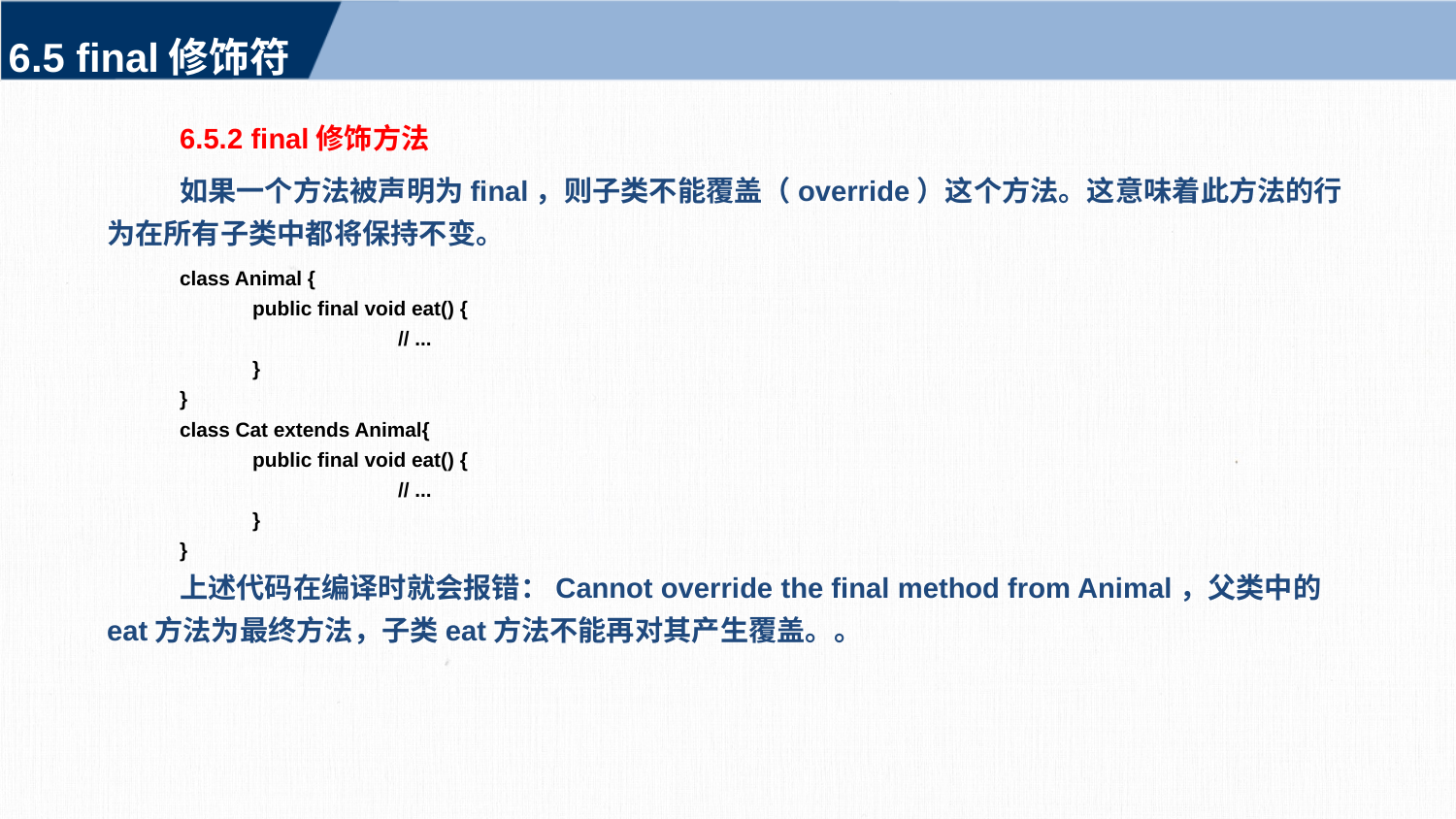

6.5 final修饰符

6.5.2 final修饰方法
如果一个方法被声明为final，则子类不能覆盖（override）这个方法。这意味着此方法的行为在所有子类中都将保持不变。
class Animal {
	public final void eat() {
		// ...
	}
}
class Cat extends Animal{
	public final void eat() {
		// ...
	}
}
上述代码在编译时就会报错：Cannot override the final method from Animal，父类中的eat方法为最终方法，子类eat方法不能再对其产生覆盖。。